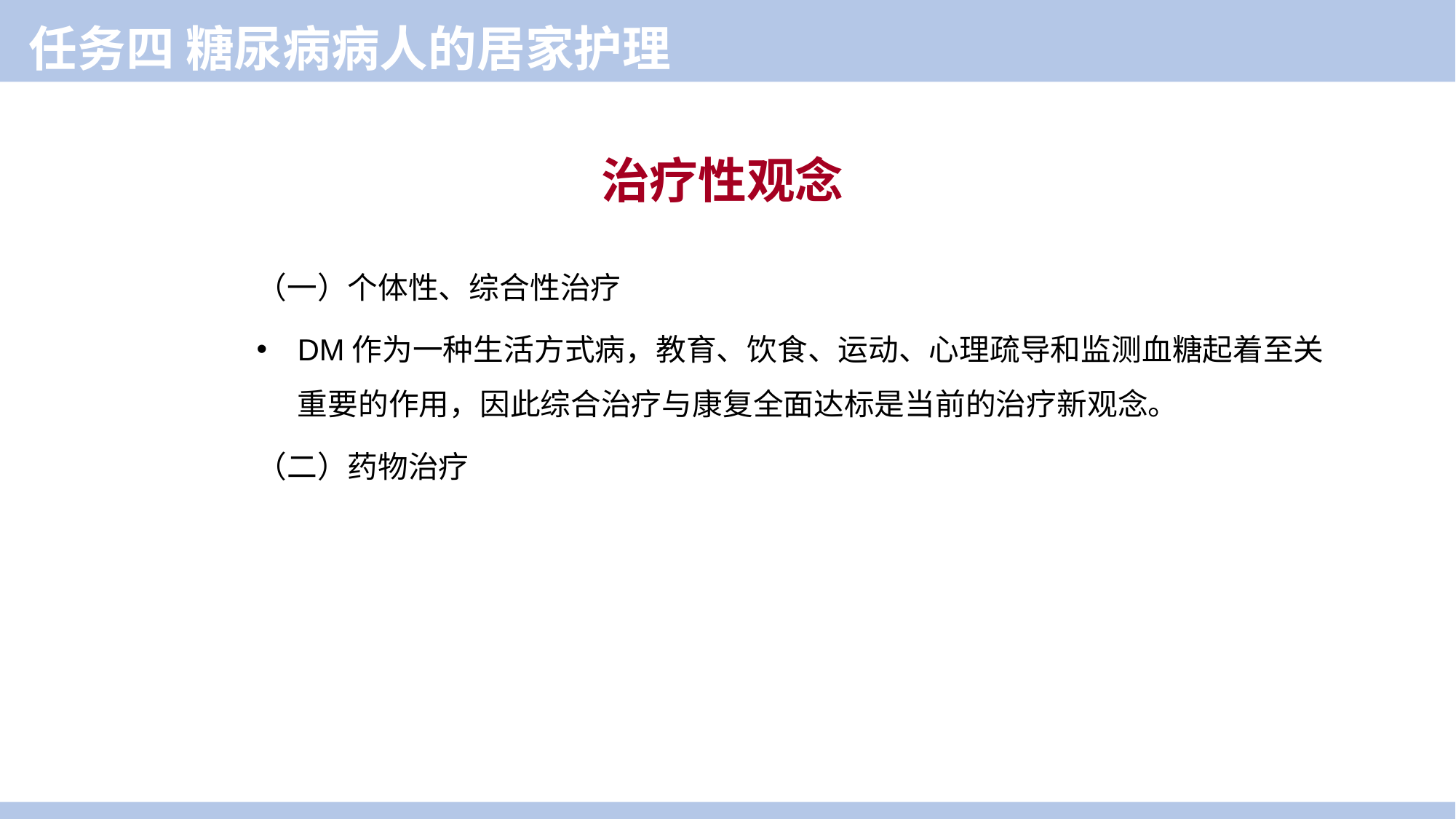

任务四 糖尿病病人的居家护理
治疗性观念
（一）个体性、综合性治疗
DM作为一种生活方式病，教育、饮食、运动、心理疏导和监测血糖起着至关重要的作用，因此综合治疗与康复全面达标是当前的治疗新观念。
（二）药物治疗